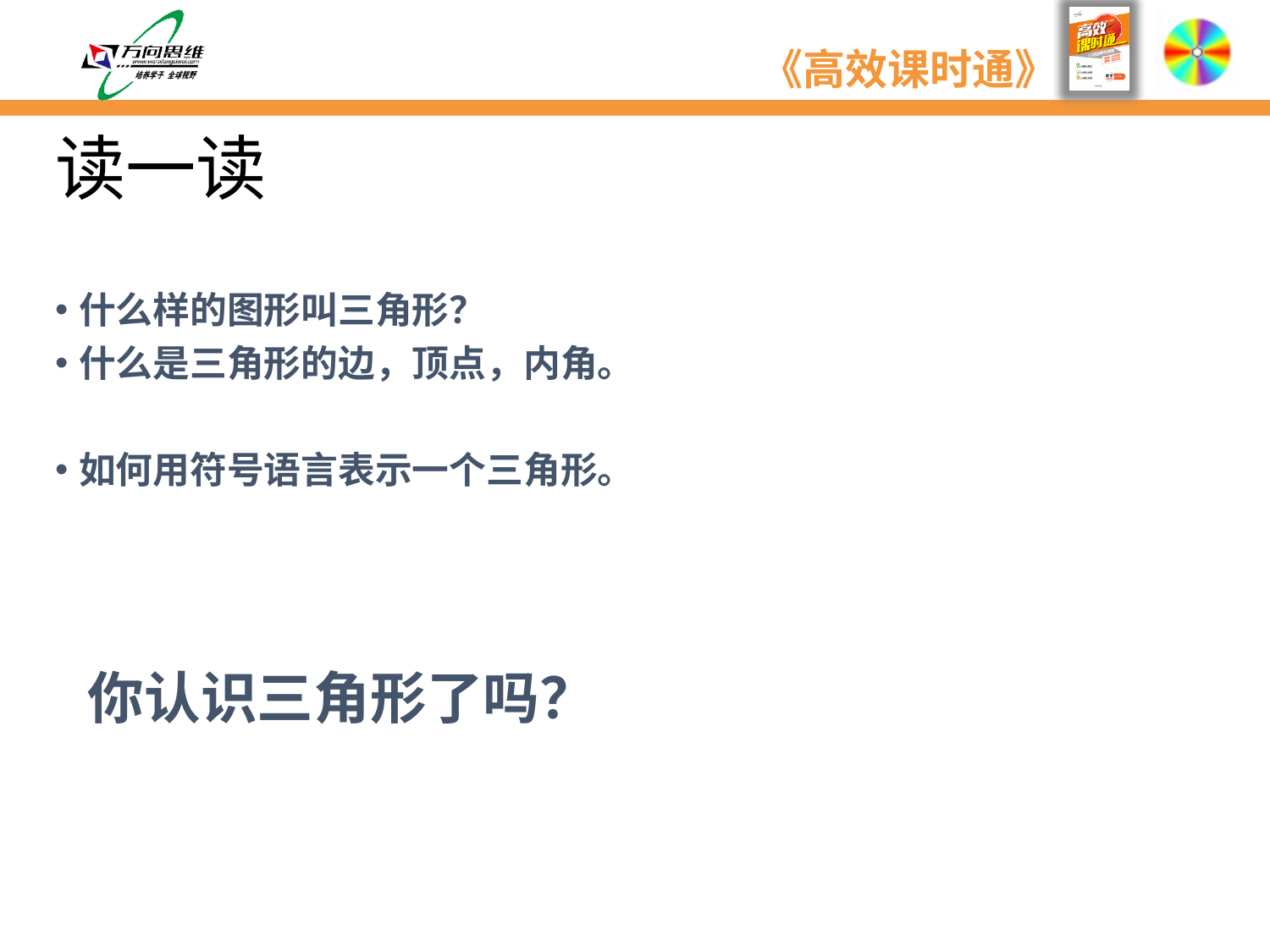

# 读一读

什么样的图形叫三角形？
什么是三角形的边，顶点，内角。

如何用符号语言表示一个三角形。
你认识三角形了吗？